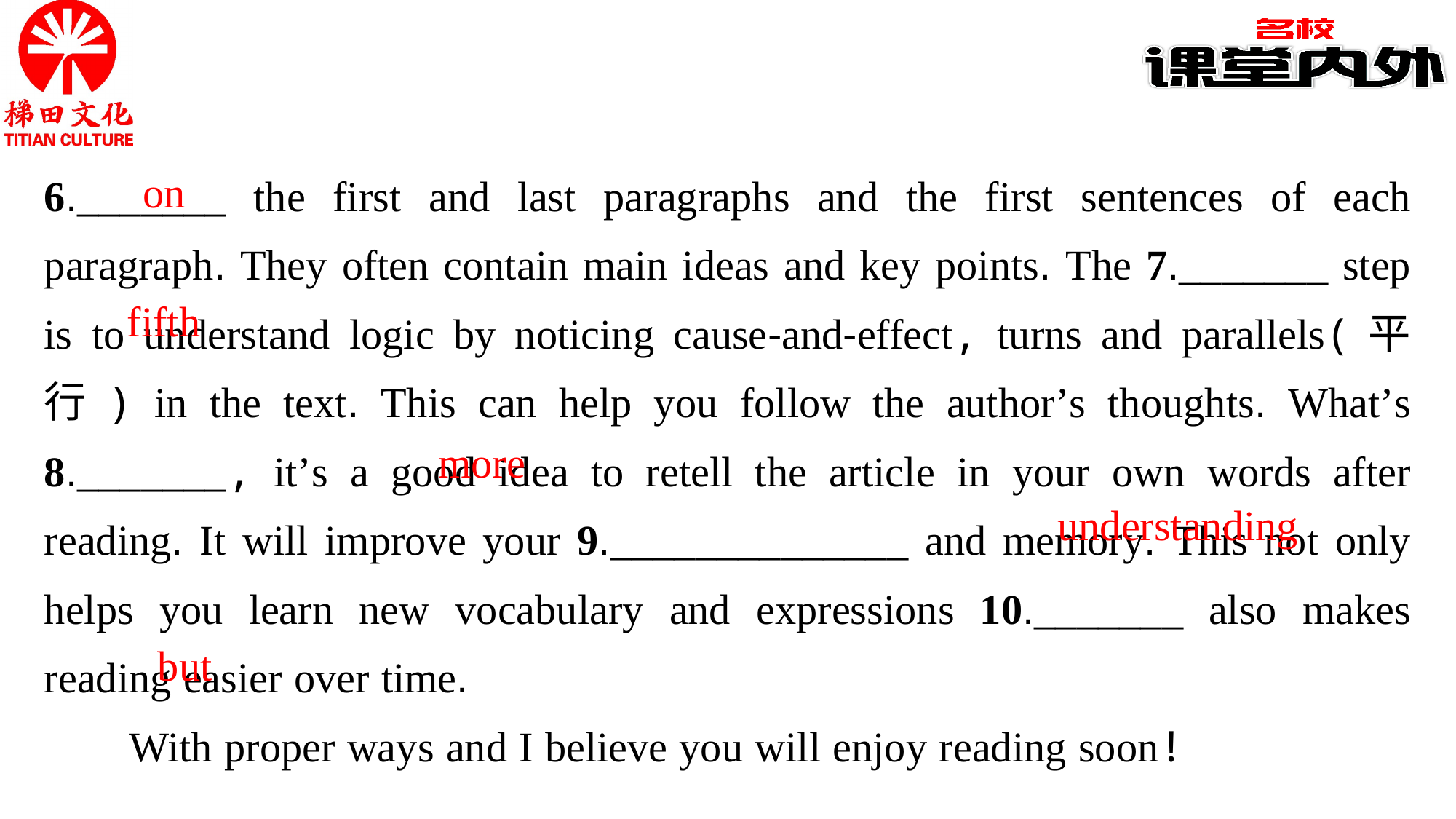

6._______ the first and last paragraphs and the first sentences of each paragraph. They often contain main ideas and key points. The 7._______ step is to understand logic by noticing cause-and-effect, turns and parallels(平行) in the text. This can help you follow the author’s thoughts. What’s 8._______, it’s a good idea to retell the article in your own words after reading. It will improve your 9.______________ and memory. This not only helps you learn new vocabulary and expressions 10._______ also makes reading easier over time.
With proper ways and I believe you will enjoy reading soon!
on
fifth
more
understanding
but